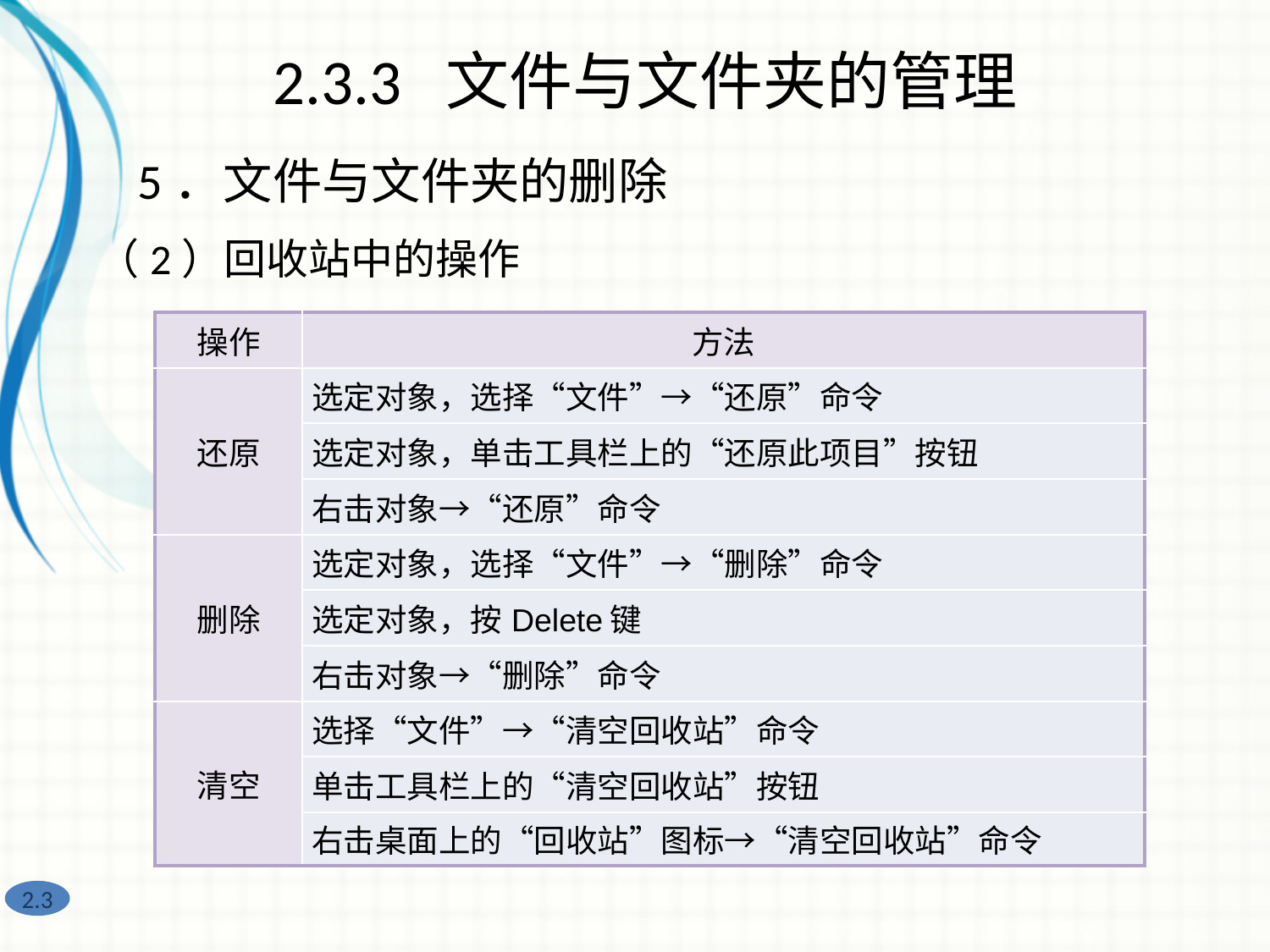

2.3.3  文件与文件夹的管理
5．文件与文件夹的删除
（2）回收站中的操作
| 操作 | 方法 |
| --- | --- |
| 还原 | 选定对象，选择“文件”→“还原”命令 |
|  | 选定对象，单击工具栏上的“还原此项目”按钮 |
|  | 右击对象→“还原”命令 |
| 删除 | 选定对象，选择“文件”→“删除”命令 |
|  | 选定对象，按Delete键 |
|  | 右击对象→“删除”命令 |
| 清空 | 选择“文件”→“清空回收站”命令 |
|  | 单击工具栏上的“清空回收站”按钮 |
|  | 右击桌面上的“回收站”图标→“清空回收站”命令 |